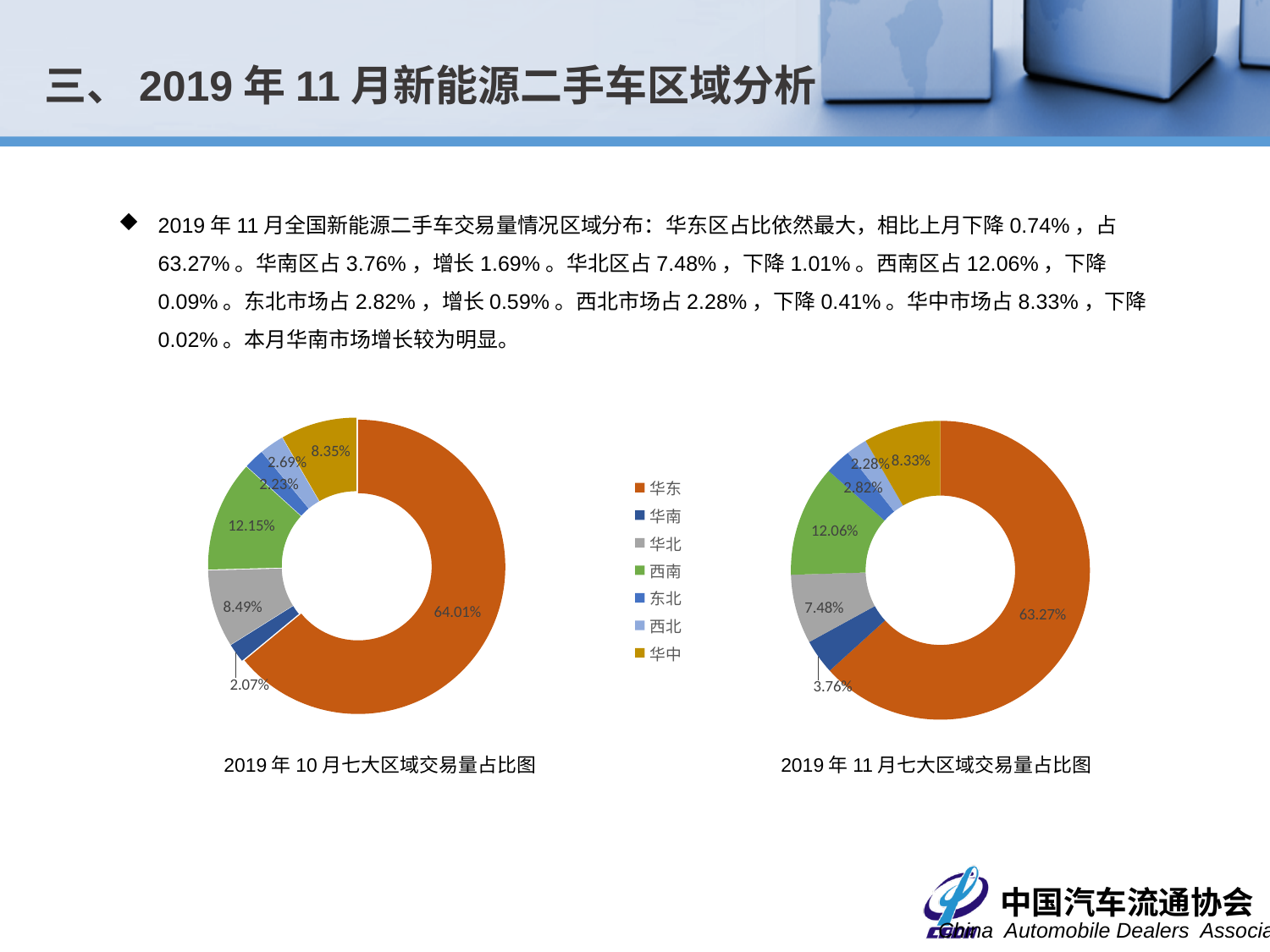

三、2019年11月新能源二手车区域分析
2019年11月全国新能源二手车交易量情况区域分布：华东区占比依然最大，相比上月下降0.74%，占63.27%。华南区占3.76%，增长1.69%。华北区占7.48%，下降1.01%。西南区占12.06%，下降0.09%。东北市场占2.82%，增长0.59%。西北市场占2.28%，下降0.41%。华中市场占8.33%，下降0.02%。本月华南市场增长较为明显。

### Chart

| Category |  |
|---|---|
| 华东 | 0.6327 |
| 华南 | 0.0376 |
| 华北 | 0.0748 |
| 西南 | 0.1206 |
| 东北 | 0.0282 |
| 西北 | 0.0228 |
| 华中 | 0.0833 |

### Chart

| Category |  |
|---|---|
| 华东 | 0.640134307722694 |
| 华南 | 0.020738692474817303 |
| 华北 | 0.08492988346829944 |
| 西南 | 0.12146948449535849 |
| 东北 | 0.02231878333004148 |
| 西北 | 0.026861544538810983 |
| 华中 | 0.0835 |
2019年10月七大区域交易量占比图
2019年11月七大区域交易量占比图